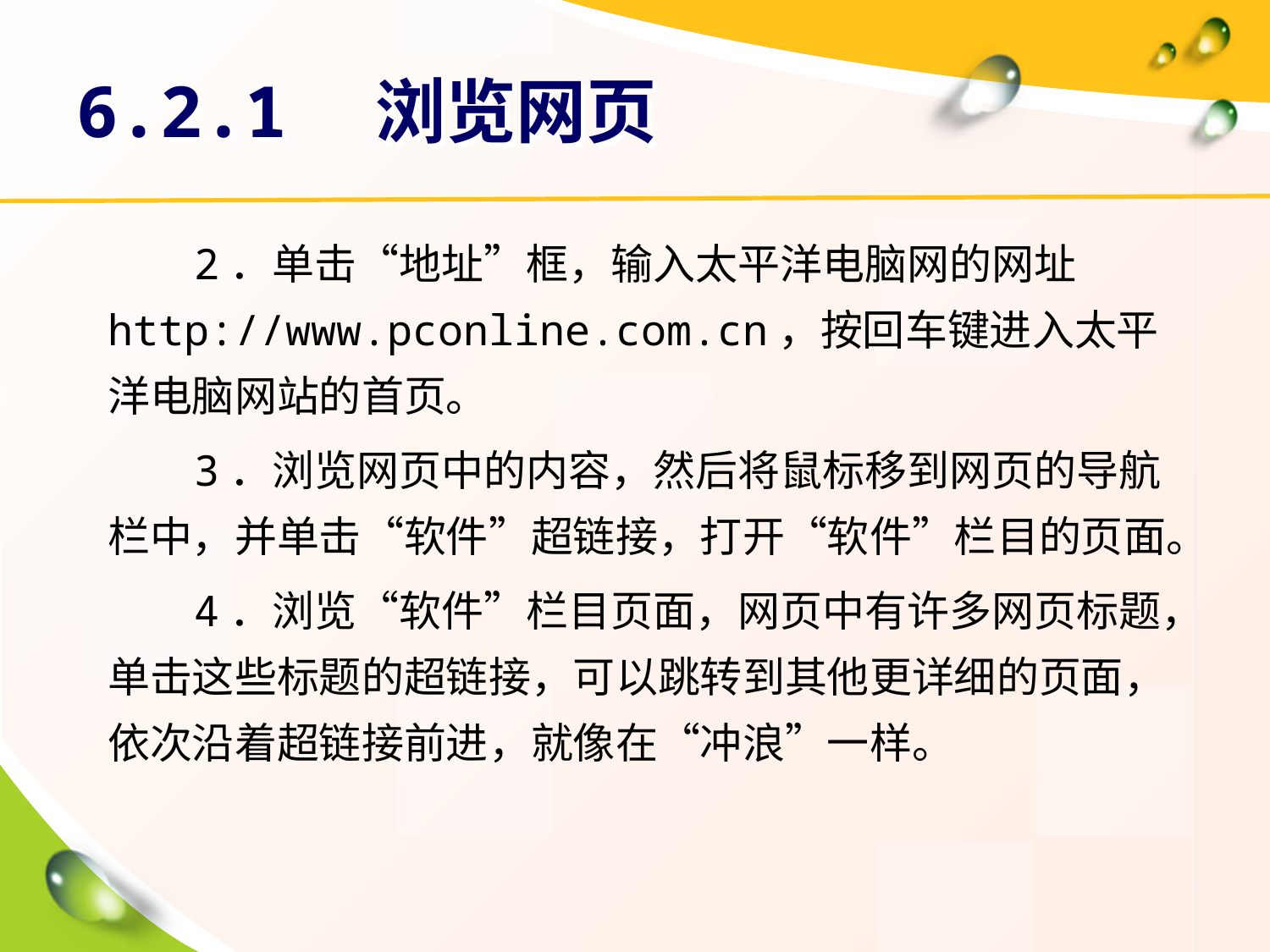

# 6.2.1　浏览网页
2．单击“地址”框，输入太平洋电脑网的网址http://www.pconline.com.cn，按回车键进入太平洋电脑网站的首页。
3．浏览网页中的内容，然后将鼠标移到网页的导航栏中，并单击“软件”超链接，打开“软件”栏目的页面。
4．浏览“软件”栏目页面，网页中有许多网页标题，单击这些标题的超链接，可以跳转到其他更详细的页面，依次沿着超链接前进，就像在“冲浪”一样。